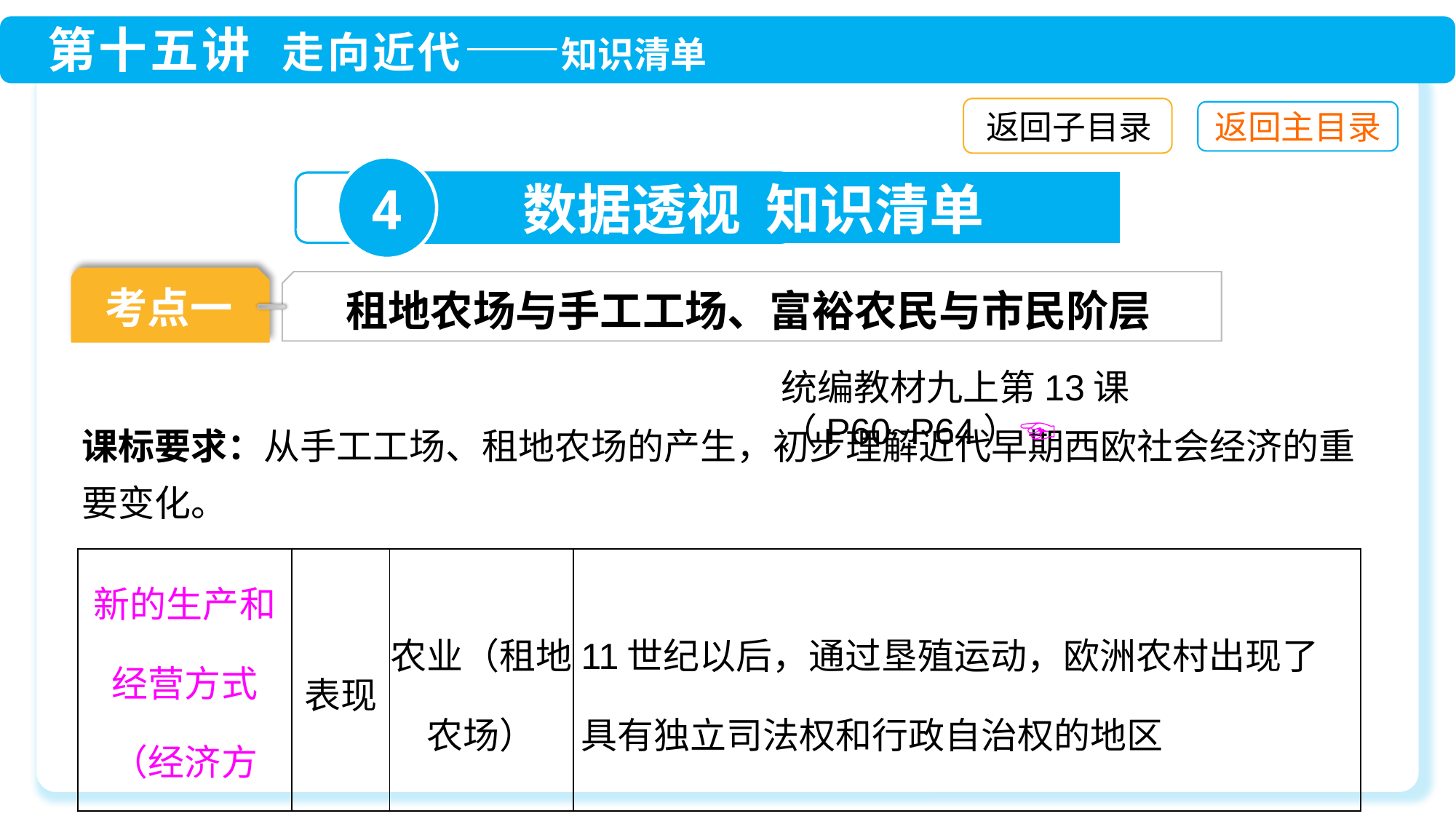

返回子目录
4

数据透视  知识清单
考点一
租地农场与手工工场、富裕农民与市民阶层

统编教材九上第13课（P60~P64）☜
课标要求：从手工工场、租地农场的产生，初步理解近代早期西欧社会经济的重要变化。
| 新的生产和经营方式（经济方面） | 表现 | 农业（租地农场） | 11世纪以后，通过垦殖运动，欧洲农村出现了具有独立司法权和行政自治权的地区 |
| --- | --- | --- | --- |